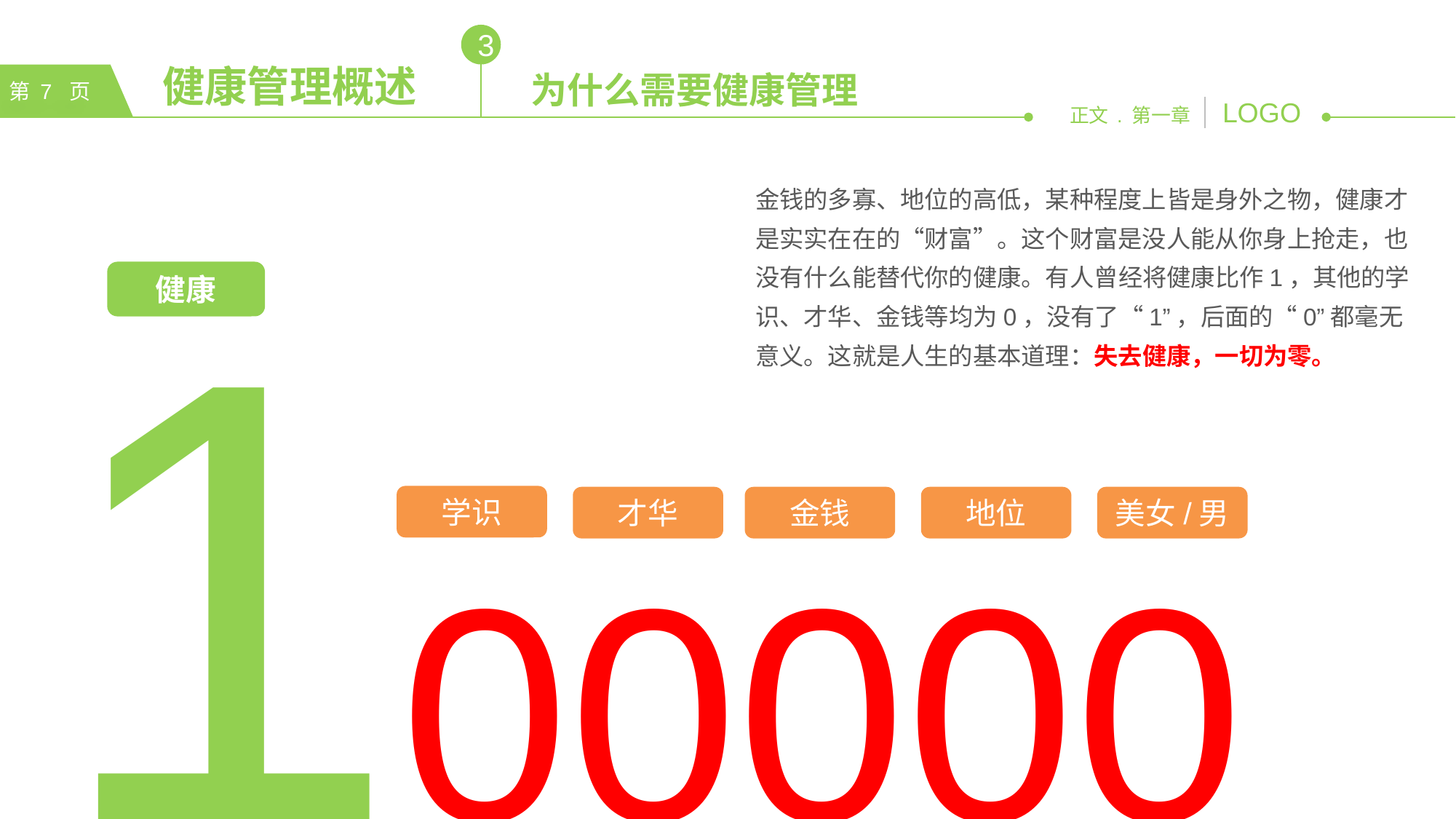

3
为什么需要健康管理
金钱的多寡、地位的高低，某种程度上皆是身外之物，健康才是实实在在的“财富”。这个财富是没人能从你身上抢走，也没有什么能替代你的健康。有人曾经将健康比作1，其他的学识、才华、金钱等均为0，没有了“1”，后面的“0”都毫无意义。这就是人生的基本道理：失去健康，一切为零。
100000
健康
学识
才华
金钱
地位
美女/男